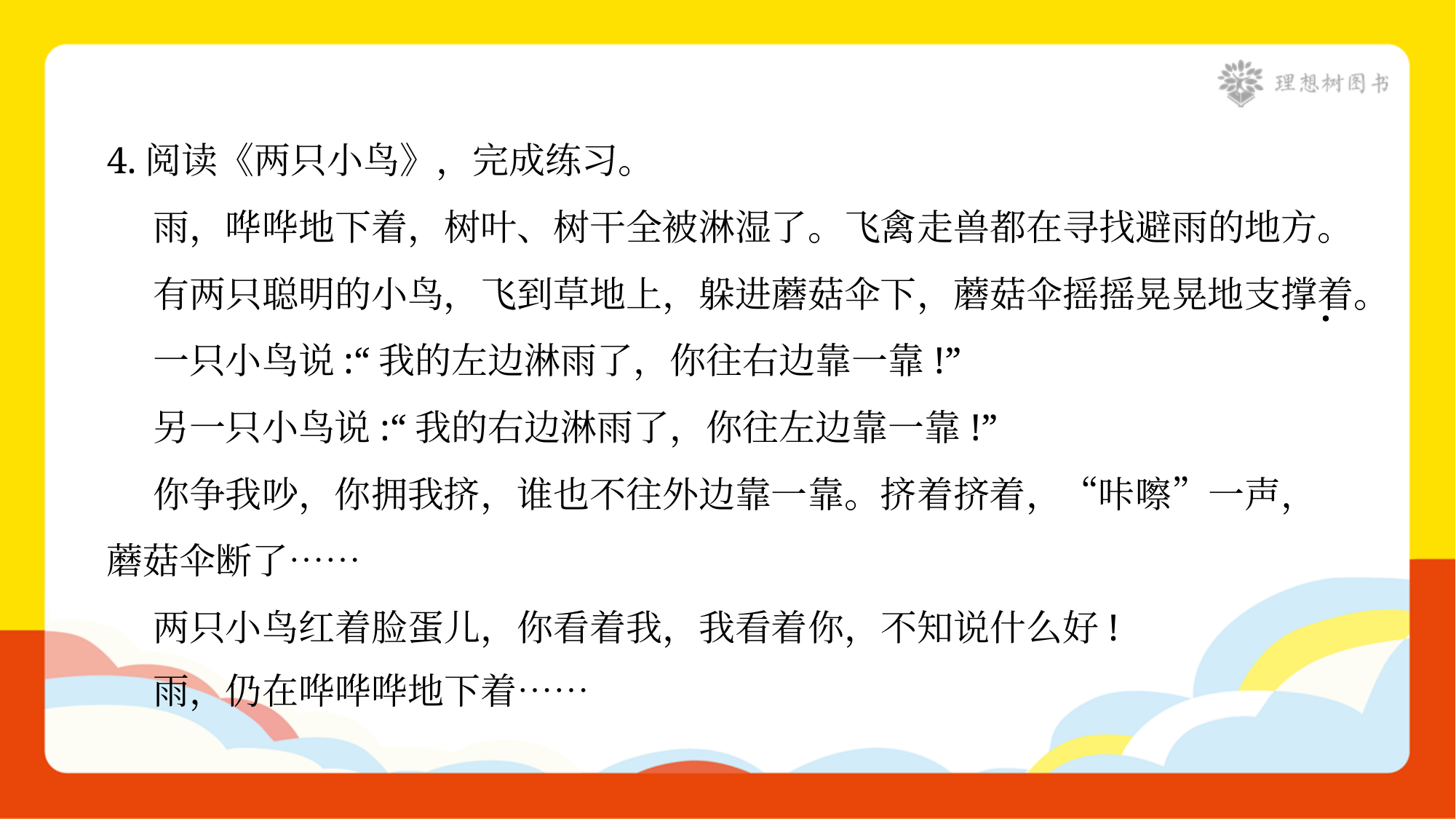

4.阅读《两只小鸟》，完成练习。
    雨，哗哗地下着，树叶、树干全被淋湿了。飞禽走兽都在寻找避雨的地方。
    有两只聪明的小鸟，飞到草地上，躲进蘑菇伞下，蘑菇伞摇摇晃晃地支撑着。
    一只小鸟说:“我的左边淋雨了，你往右边靠一靠!”
    另一只小鸟说:“我的右边淋雨了，你往左边靠一靠!”
    你争我吵，你拥我挤，谁也不往外边靠一靠。挤着挤着，“咔嚓”一声，
蘑菇伞断了……
    两只小鸟红着脸蛋儿，你看着我，我看着你，不知说什么好!
    雨，仍在哗哗哗地下着……